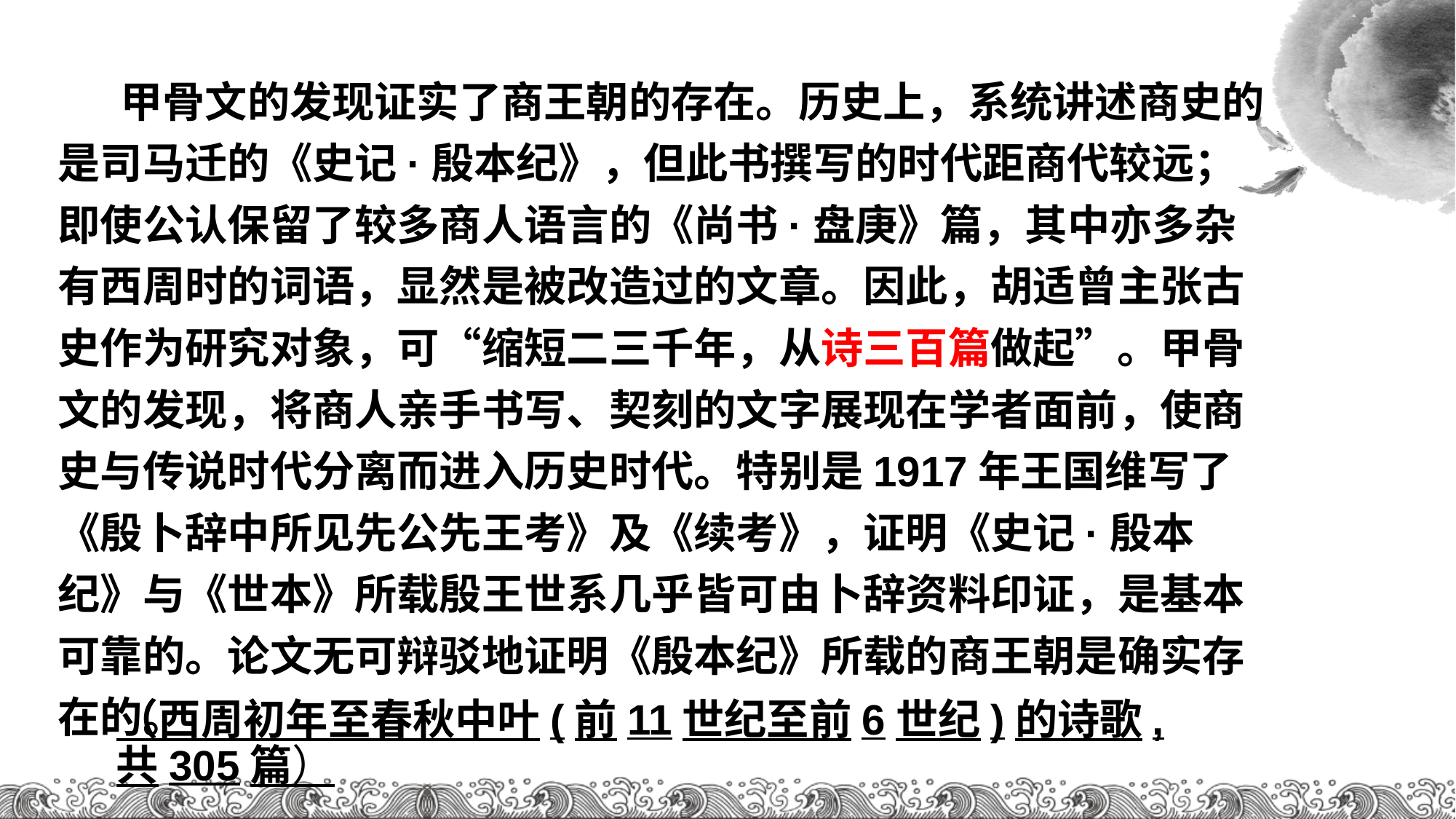

甲骨文的发现证实了商王朝的存在。历史上，系统讲述商史的是司马迁的《史记·殷本纪》，但此书撰写的时代距商代较远；即使公认保留了较多商人语言的《尚书·盘庚》篇，其中亦多杂有西周时的词语，显然是被改造过的文章。因此，胡适曾主张古史作为研究对象，可“缩短二三千年，从诗三百篇做起”。甲骨文的发现，将商人亲手书写、契刻的文字展现在学者面前，使商史与传说时代分离而进入历史时代。特别是1917年王国维写了《殷卜辞中所见先公先王考》及《续考》，证明《史记·殷本纪》与《世本》所载殷王世系几乎皆可由卜辞资料印证，是基本可靠的。论文无可辩驳地证明《殷本纪》所载的商王朝是确实存在的。
# （西周初年至春秋中叶(前11世纪至前6世纪)的诗歌,共305篇）